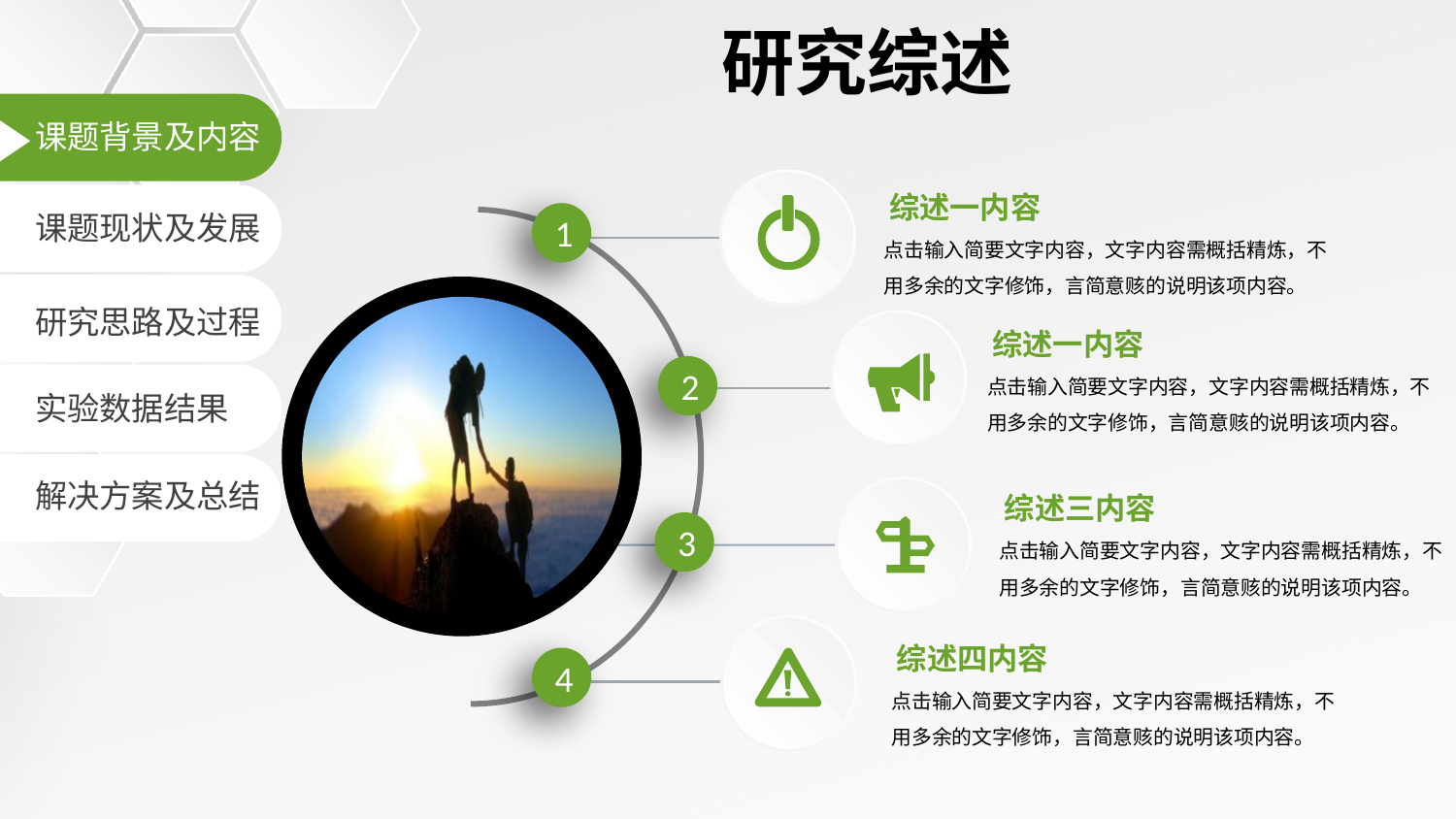

研究综述

课题背景及内容

综述一内容

课题现状及发展
1
点击输入简要文字内容，文字内容需概括精炼，不用多余的文字修饰，言简意赅的说明该项内容。

研究思路及过程

综述一内容
点击输入简要文字内容，文字内容需概括精炼，不用多余的文字修饰，言简意赅的说明该项内容。
2

实验数据结果

解决方案及总结

综述三内容
3
点击输入简要文字内容，文字内容需概括精炼，不用多余的文字修饰，言简意赅的说明该项内容。

综述四内容
4
点击输入简要文字内容，文字内容需概括精炼，不用多余的文字修饰，言简意赅的说明该项内容。
延时符